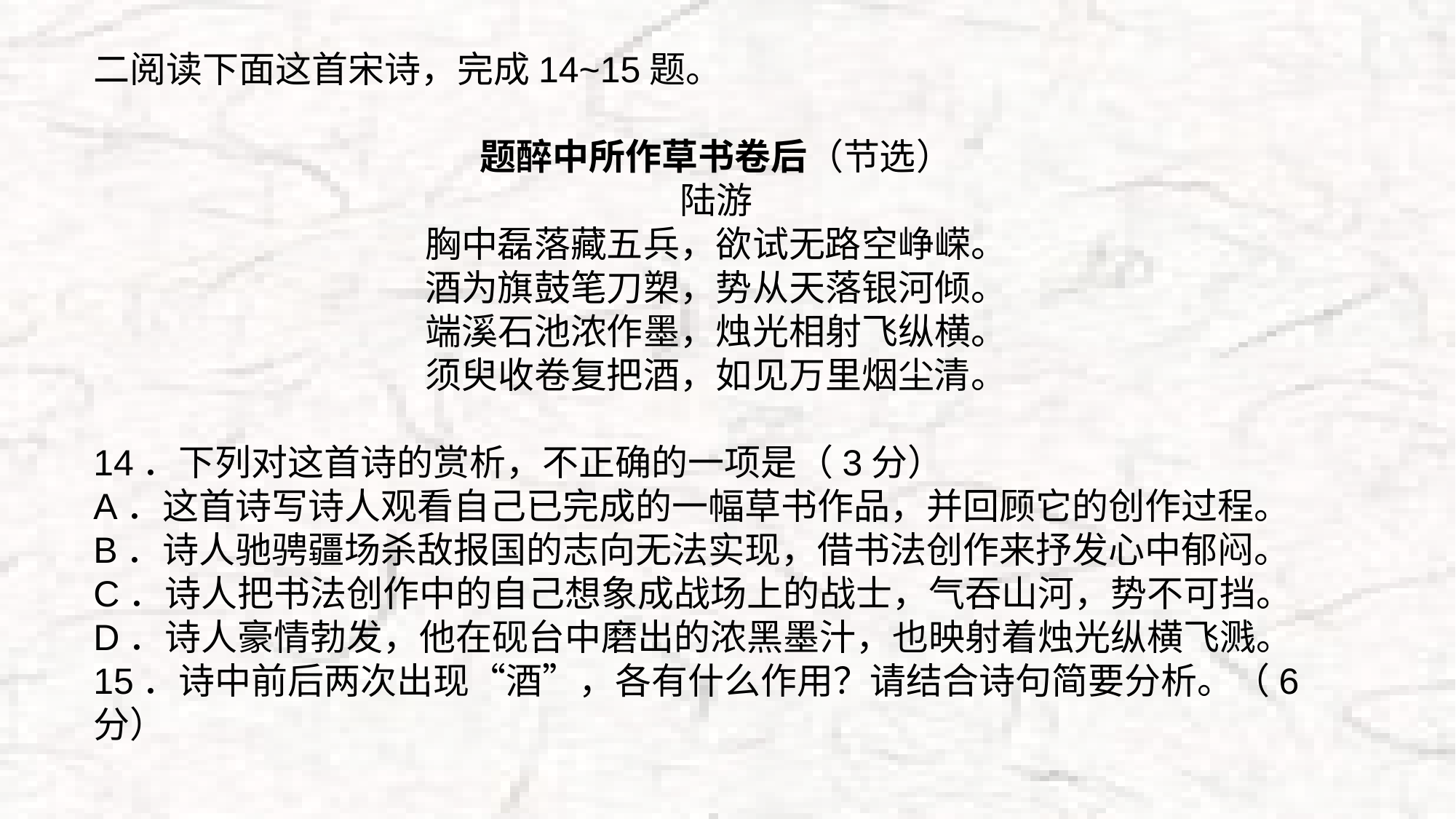

二阅读下面这首宋诗，完成14~15题。

题醉中所作草书卷后（节选）
陆游
胸中磊落藏五兵，欲试无路空峥嵘。
酒为旗鼓笔刀槊，势从天落银河倾。
端溪石池浓作墨，烛光相射飞纵横。
须臾收卷复把酒，如见万里烟尘清。

14．下列对这首诗的赏析，不正确的一项是（3分）
A．这首诗写诗人观看自己已完成的一幅草书作品，并回顾它的创作过程。
B．诗人驰骋疆场杀敌报国的志向无法实现，借书法创作来抒发心中郁闷。
C．诗人把书法创作中的自己想象成战场上的战士，气吞山河，势不可挡。
D．诗人豪情勃发，他在砚台中磨出的浓黑墨汁，也映射着烛光纵横飞溅。
15．诗中前后两次出现“酒”，各有什么作用？请结合诗句简要分析。（6分）